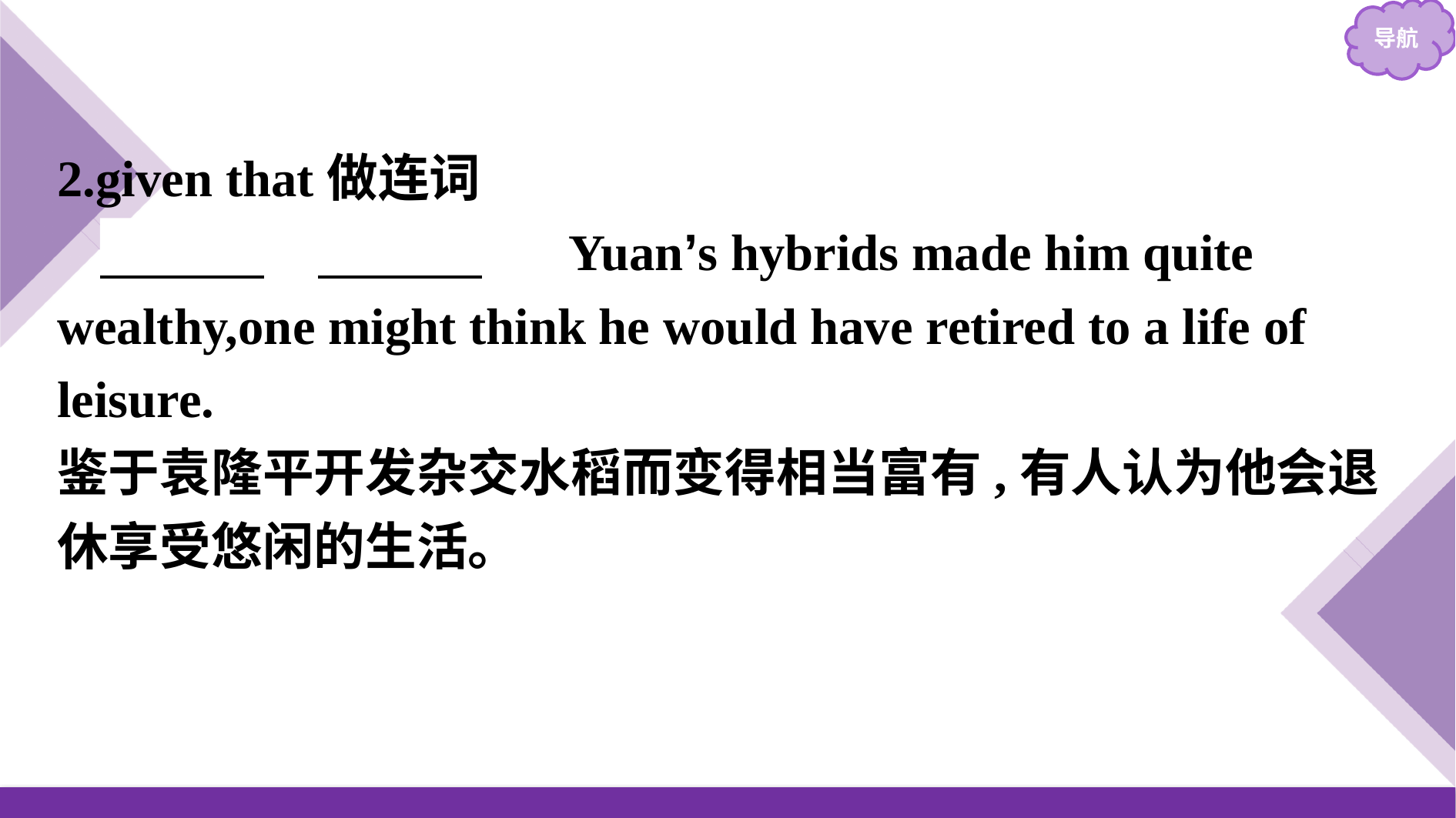

2.given that做连词
　Given　 　that　 Yuan’s hybrids made him quite wealthy,one might think he would have retired to a life of leisure.
鉴于袁隆平开发杂交水稻而变得相当富有,有人认为他会退休享受悠闲的生活。